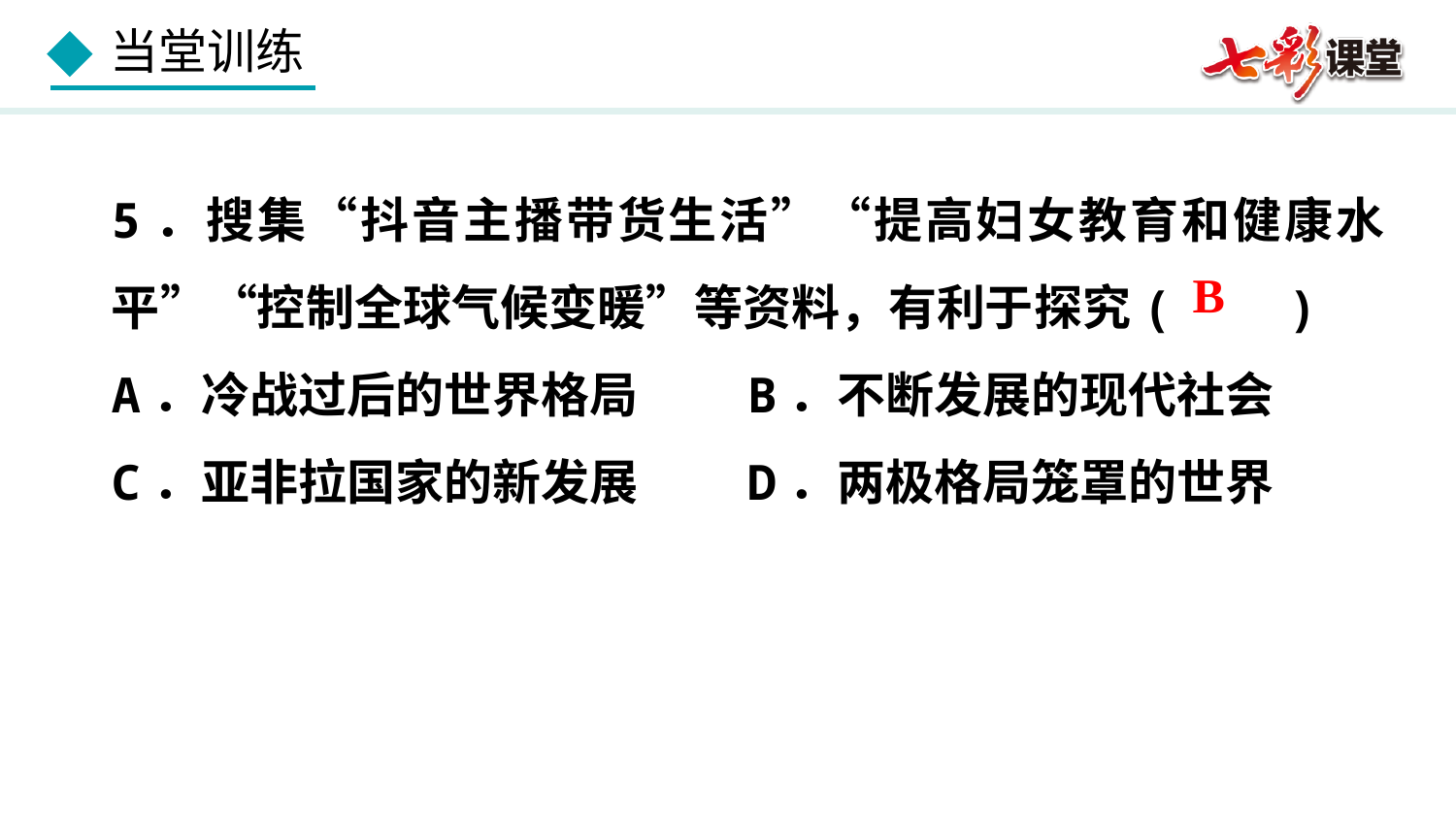

5．搜集“抖音主播带货生活”“提高妇女教育和健康水平”“控制全球气候变暖”等资料，有利于探究(    )
A．冷战过后的世界格局         B．不断发展的现代社会
C．亚非拉国家的新发展         D．两极格局笼罩的世界

B